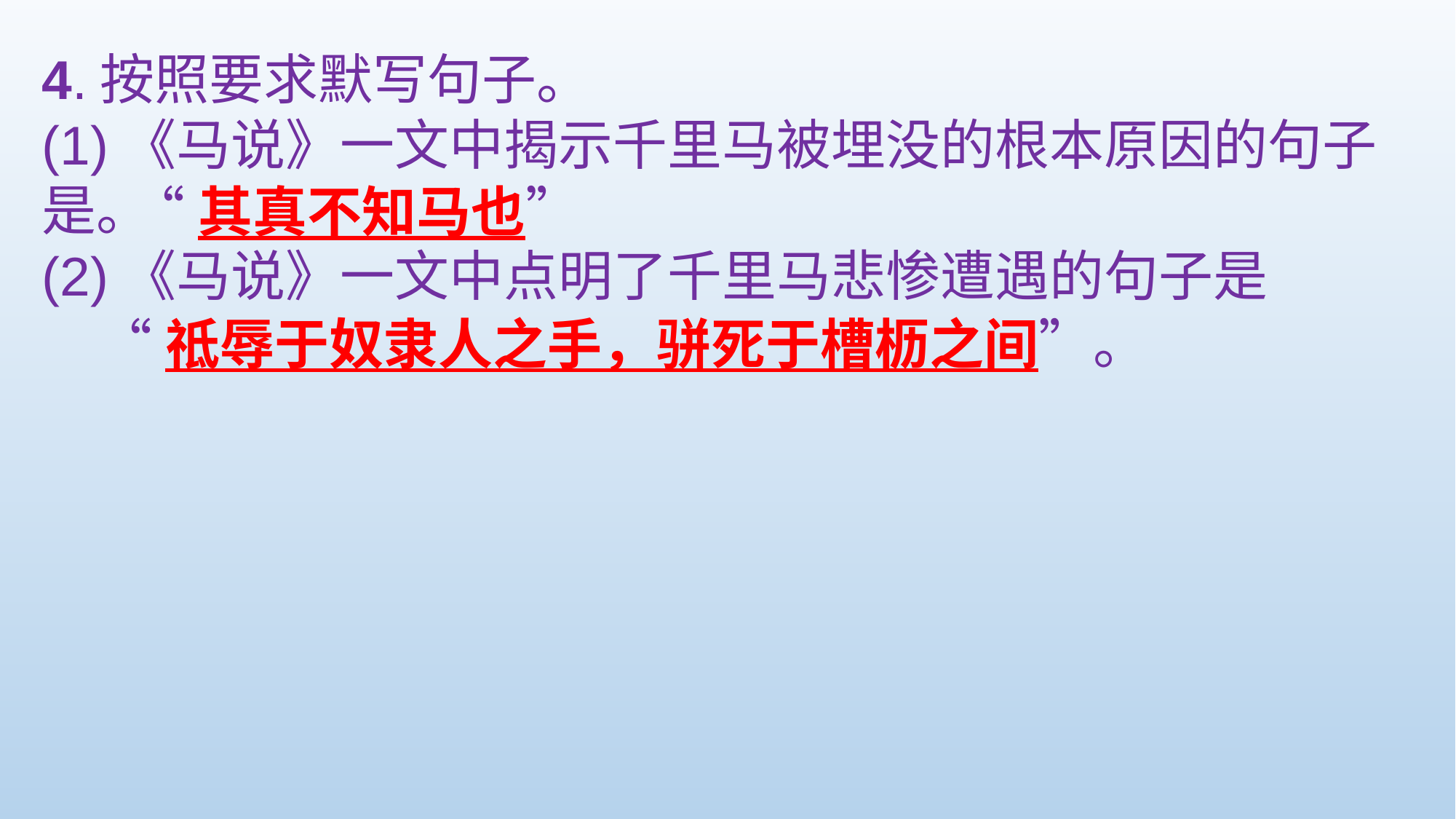

4.按照要求默写句子。
(1)《马说》一文中揭示千里马被埋没的根本原因的句子是。
(2)《马说》一文中点明了千里马悲惨遭遇的句子是

“其真不知马也”
“祗辱于奴隶人之手，骈死于槽枥之间”。